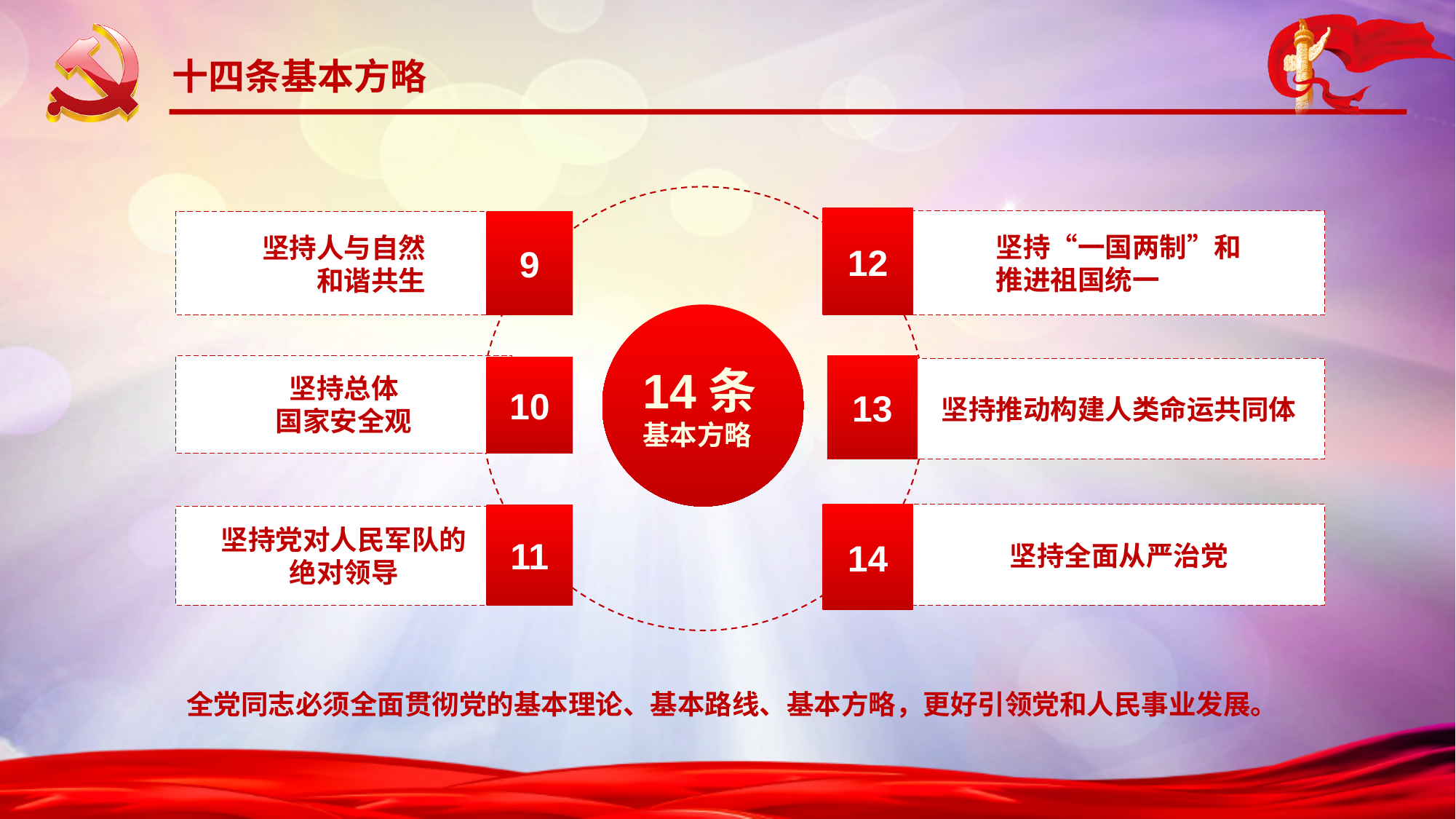

十四条基本方略

12
坚持“一国两制”和
推进祖国统一
坚持人与自然
和谐共生
9
14条
基本方略
坚持总体
国家安全观
10
13
坚持推动构建人类命运共同体
14
坚持全面从严治党
11
坚持党对人民军队的
绝对领导
全党同志必须全面贯彻党的基本理论、基本路线、基本方略，更好引领党和人民事业发展。